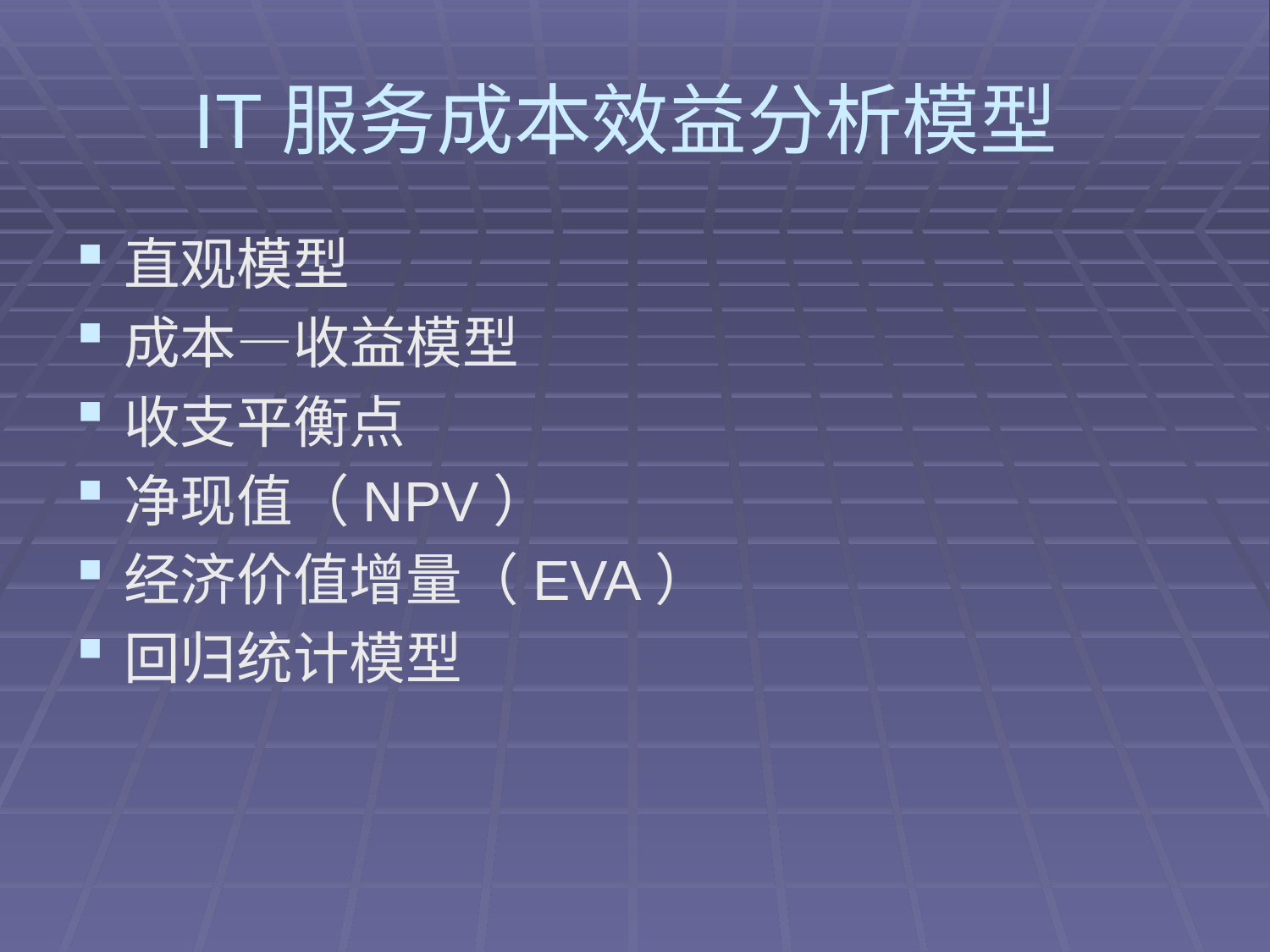

# IT服务成本效益分析模型
直观模型
成本—收益模型
收支平衡点
净现值（NPV）
经济价值增量（EVA）
回归统计模型